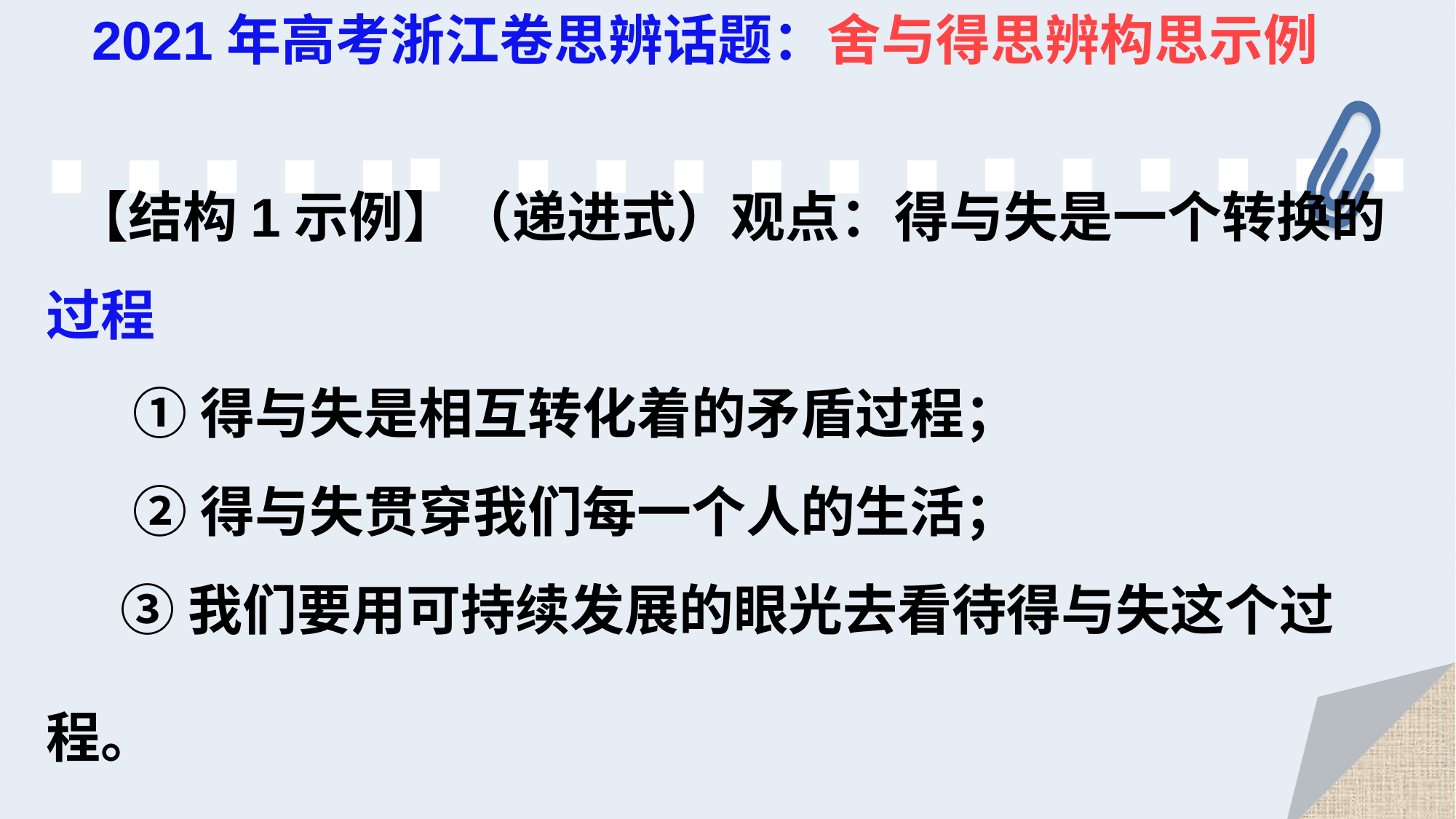

2021年高考浙江卷思辨话题：舍与得思辨构思示例

  【结构1示例】（递进式）观点：得与失是一个转换的过程
       ①得与失是相互转化着的矛盾过程；
       ②得与失贯穿我们每一个人的生活；
      ③我们要用可持续发展的眼光去看待得与失这个过程。
98